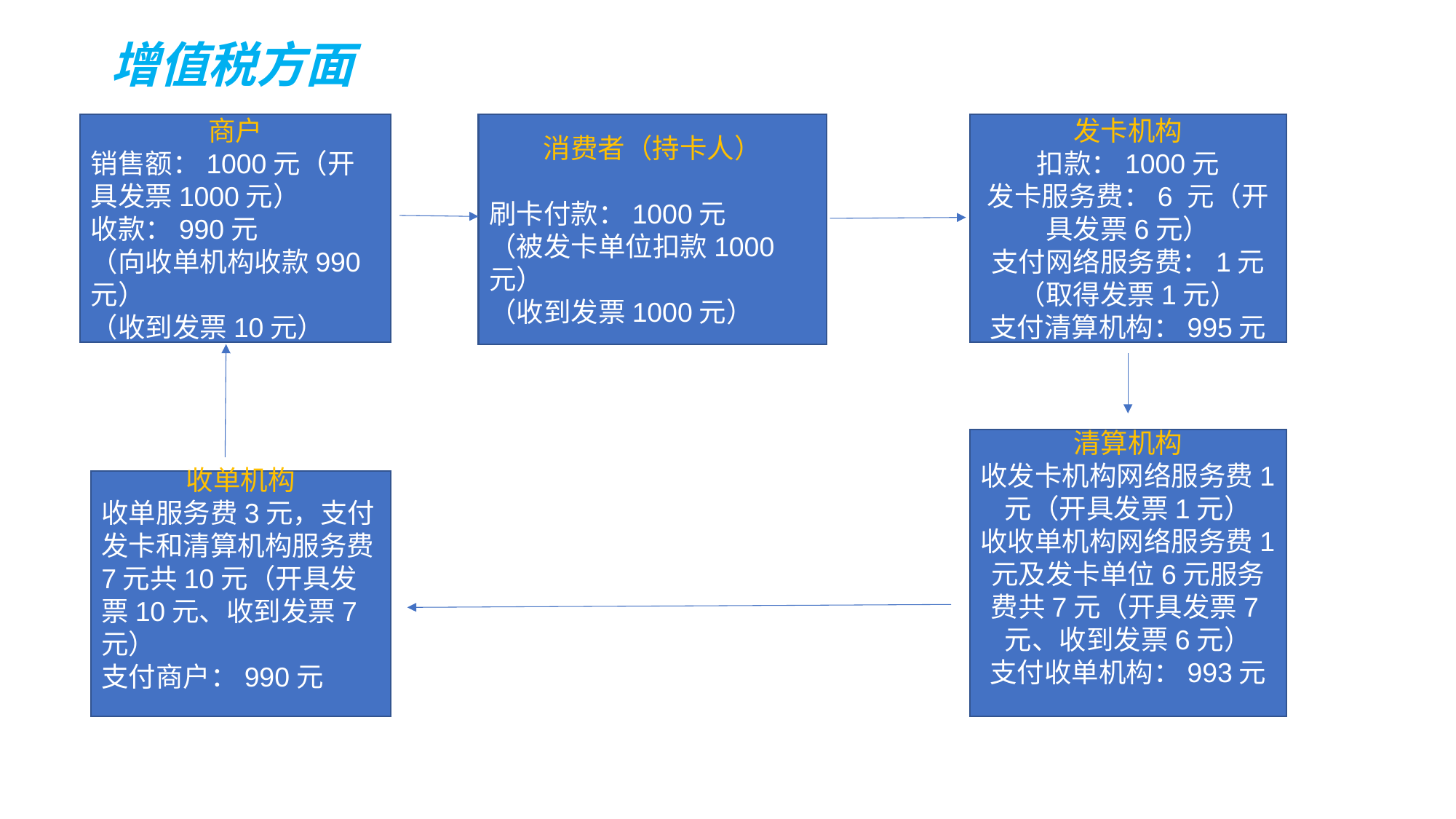

# 增值税方面

商户
销售额：1000元（开具发票1000元）
收款：990元
（向收单机构收款990元）
（收到发票10元）
消费者（持卡人）

刷卡付款：1000元
（被发卡单位扣款1000元）
（收到发票1000元）
发卡机构
扣款：1000元
发卡服务费：6 元（开具发票6元）
支付网络服务费：1元（取得发票1元）
支付清算机构：995元
清算机构
收发卡机构网络服务费1元（开具发票1元）
收收单机构网络服务费1元及发卡单位6元服务费共7元（开具发票7元、收到发票6元）
支付收单机构：993元

收单机构
收单服务费3元，支付发卡和清算机构服务费7元共10元（开具发票10元、收到发票7元）
支付商户：990元